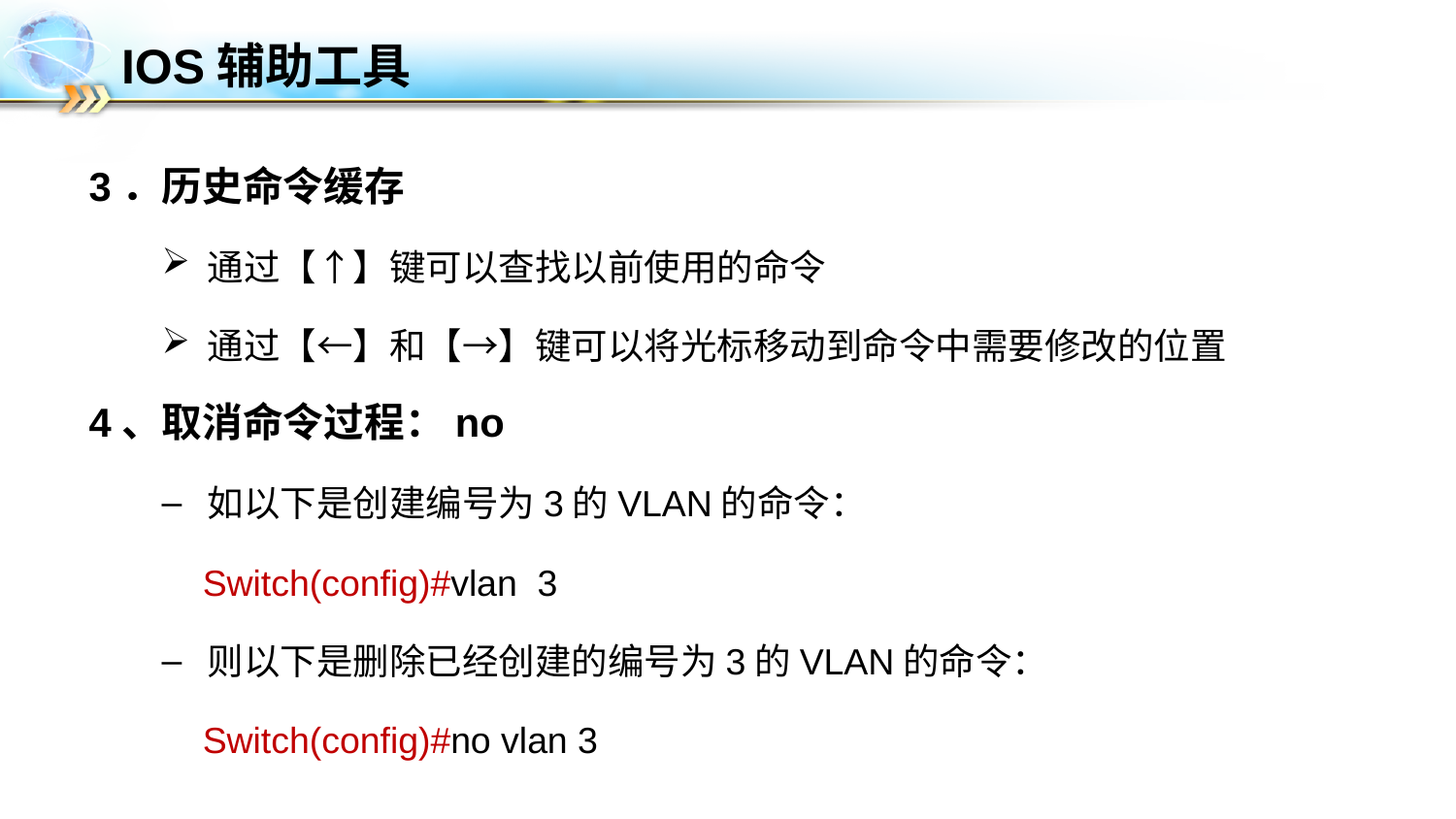

# IOS辅助工具
3．历史命令缓存
通过【↑】键可以查找以前使用的命令
通过【←】和【→】键可以将光标移动到命令中需要修改的位置
4、取消命令过程：no
如以下是创建编号为3的VLAN的命令：
    Switch(config)#vlan  3
则以下是删除已经创建的编号为3的VLAN的命令：
    Switch(config)#no vlan 3